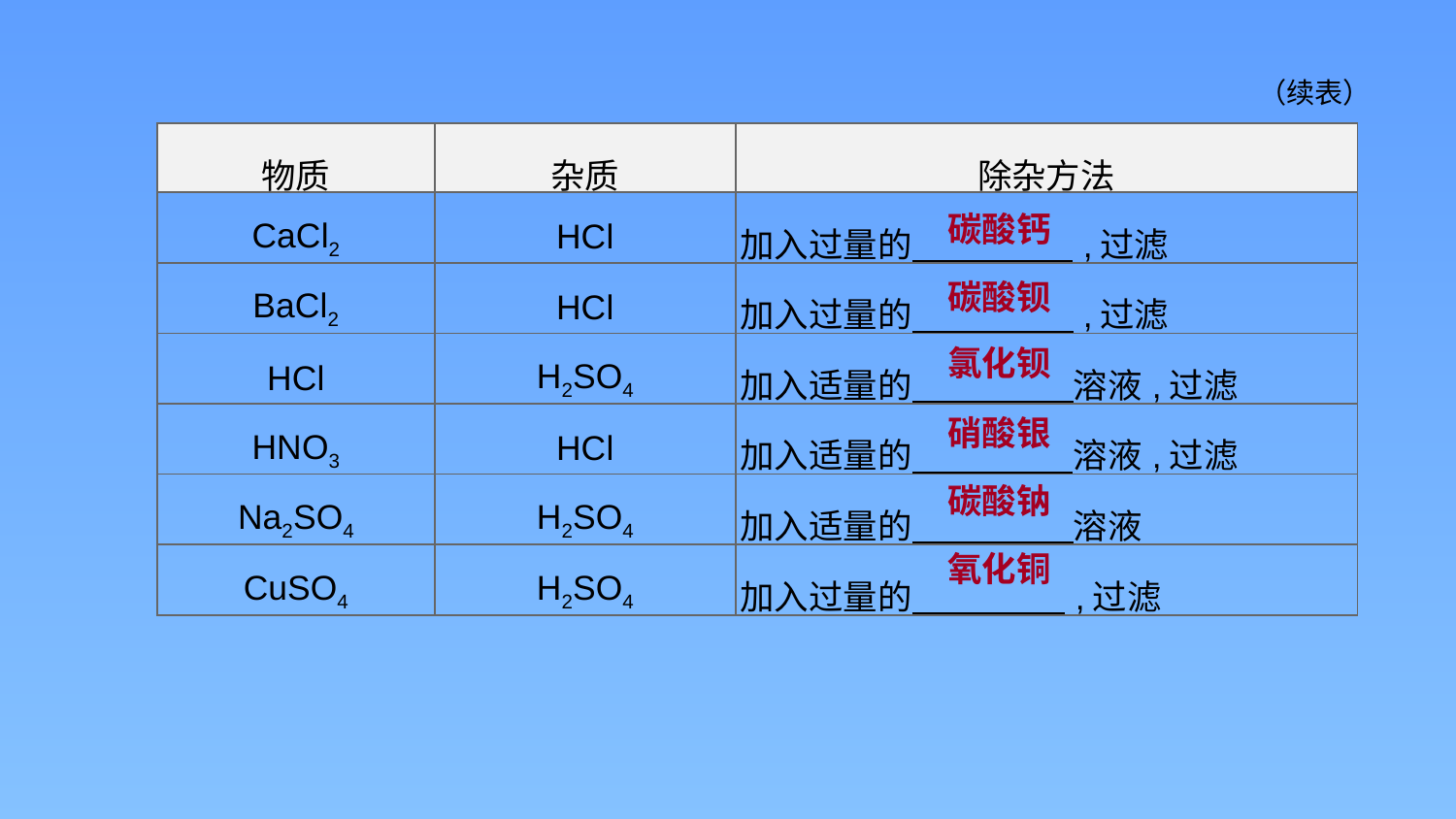

（续表）
| 物质 | 杂质 | 除杂方法 |
| --- | --- | --- |
| CaCl2 | HCl | 加入过量的　　　 　,过滤 |
| BaCl2 | HCl | 加入过量的　　　　 ,过滤 |
| HCl | H2SO4 | 加入适量的　　　　 溶液,过滤 |
| HNO3 | HCl | 加入适量的　　　 　溶液,过滤 |
| Na2SO4 | H2SO4 | 加入适量的　　　　 溶液 |
| CuSO4 | H2SO4 | 加入过量的　　　 　,过滤 |
碳酸钙
碳酸钡
氯化钡
硝酸银
碳酸钠
氧化铜